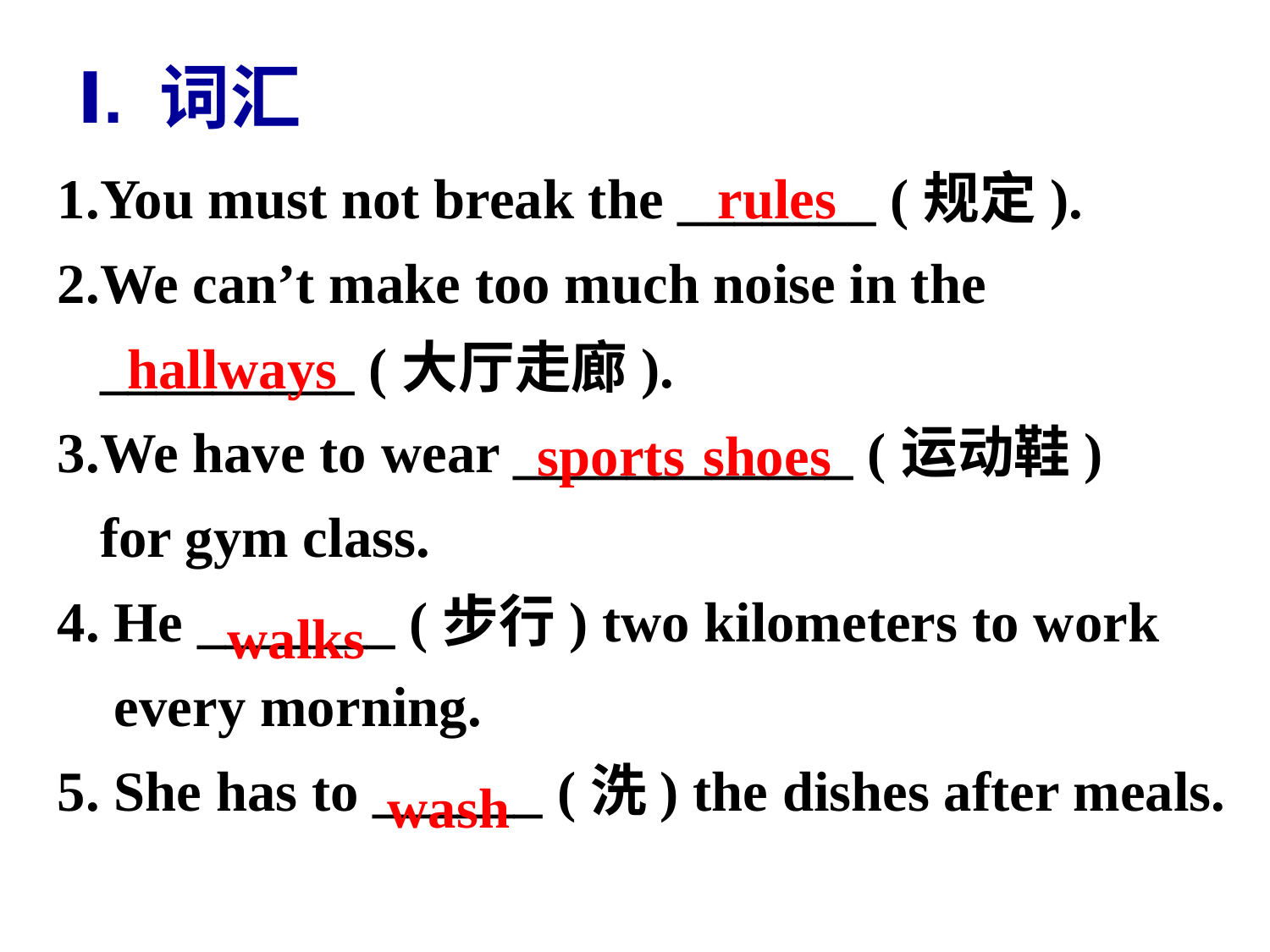

Ⅰ. 词汇
1.You must not break the _______ (规定).
2.We can’t make too much noise in the
   _________ (大厅走廊).
3.We have to wear ____________ (运动鞋)
   for gym class.
4. He _______ (步行) two kilometers to work
    every morning.
5. She has to ______ (洗) the dishes after meals.
rules
hallways
sports shoes
walks
wash